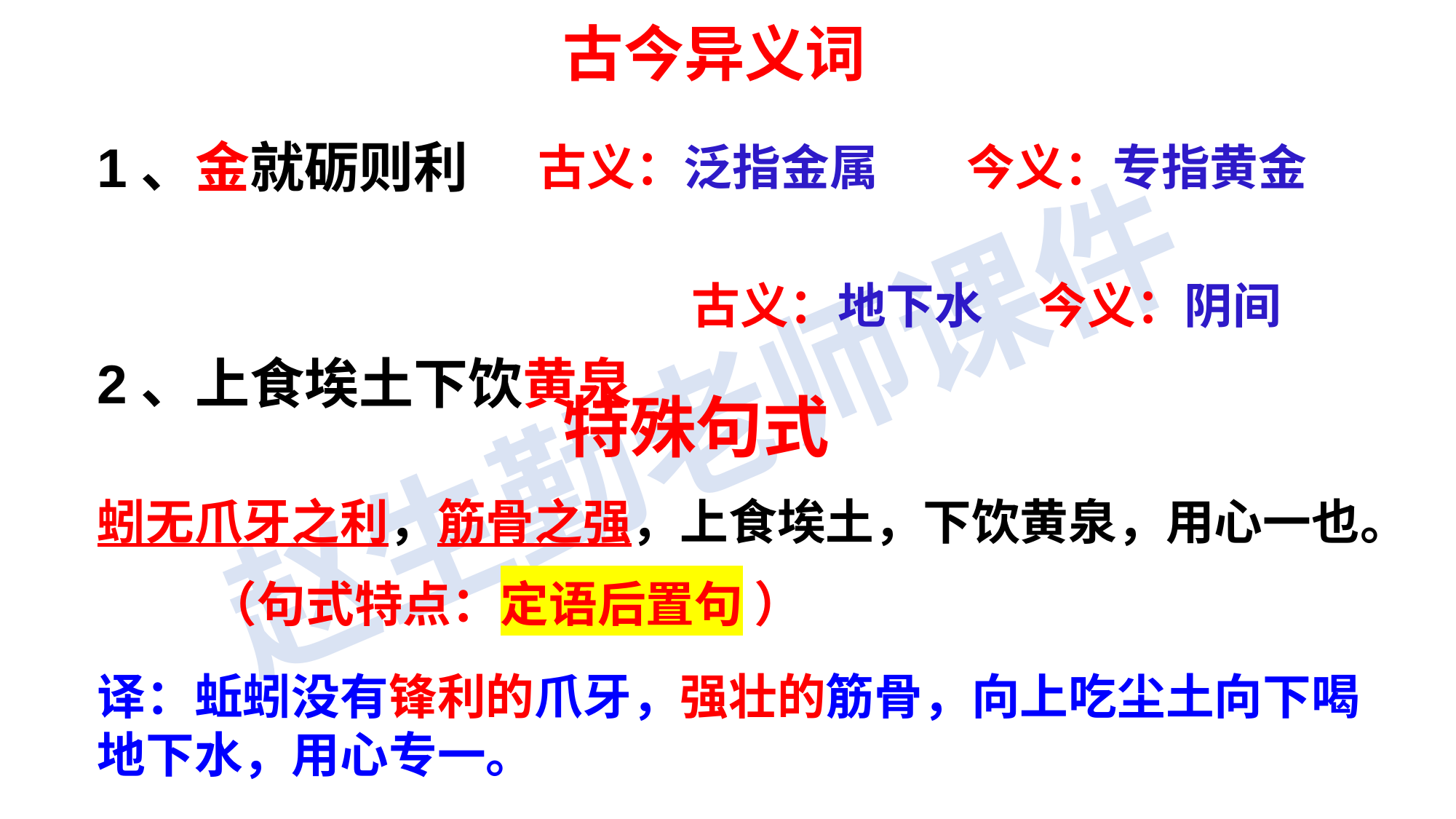

古今异义词
1、金就砺则利

2、上食埃土下饮黄泉
古义：泛指金属        今义：专指黄金
古义：地下水     今义：阴间
特殊句式
蚓无爪牙之利，筋骨之强，上食埃土，下饮黄泉，用心一也。
         （句式特点：定语后置句 ）
译：蚯蚓没有锋利的爪牙，强壮的筋骨，向上吃尘土向下喝地下水，用心专一。